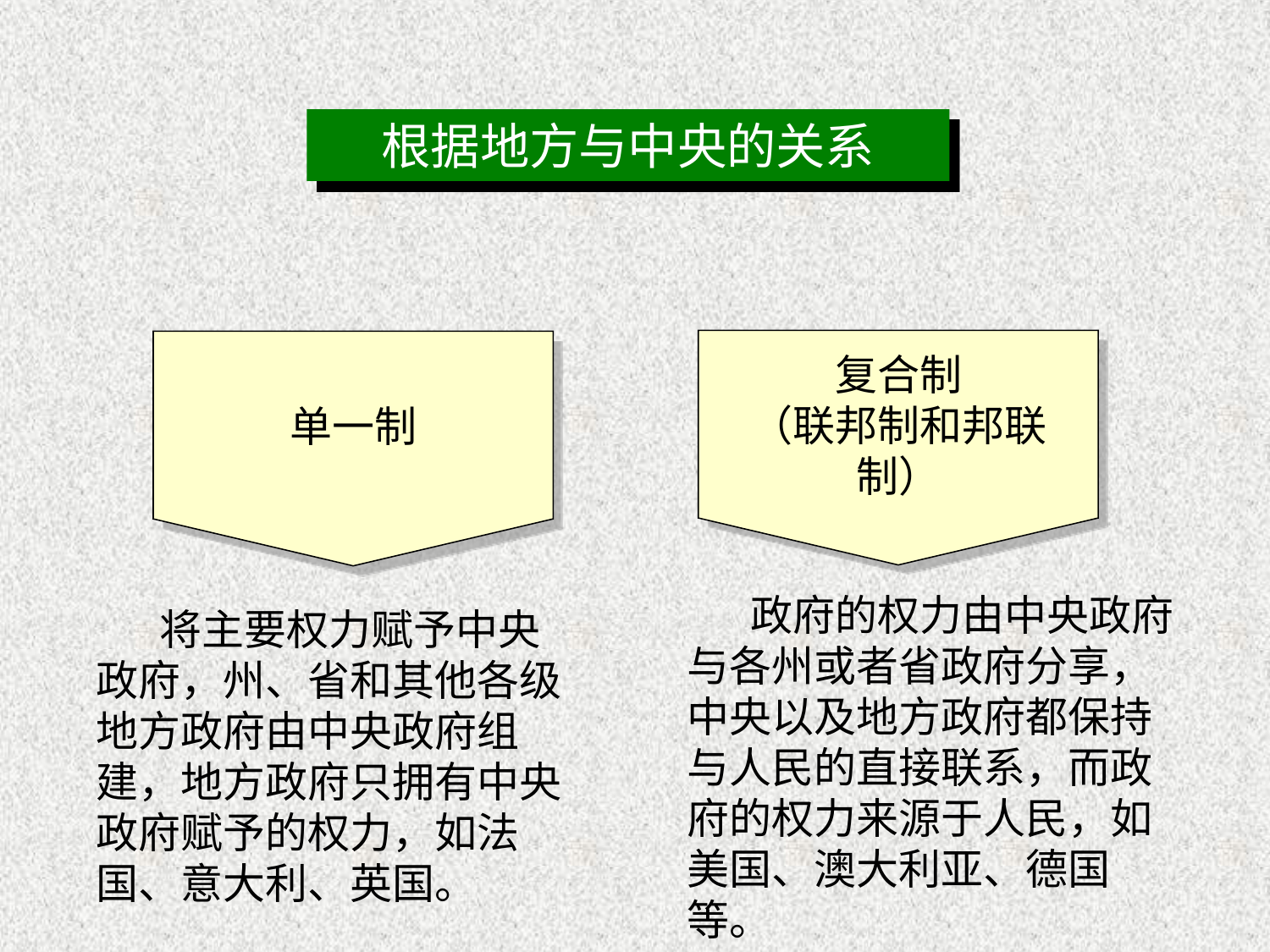

根据地方与中央的关系
复合制
（联邦制和邦联制）
单一制
政府的权力由中央政府与各州或者省政府分享，中央以及地方政府都保持与人民的直接联系，而政府的权力来源于人民，如美国、澳大利亚、德国等。
将主要权力赋予中央政府，州、省和其他各级地方政府由中央政府组建，地方政府只拥有中央政府赋予的权力，如法国、意大利、英国。